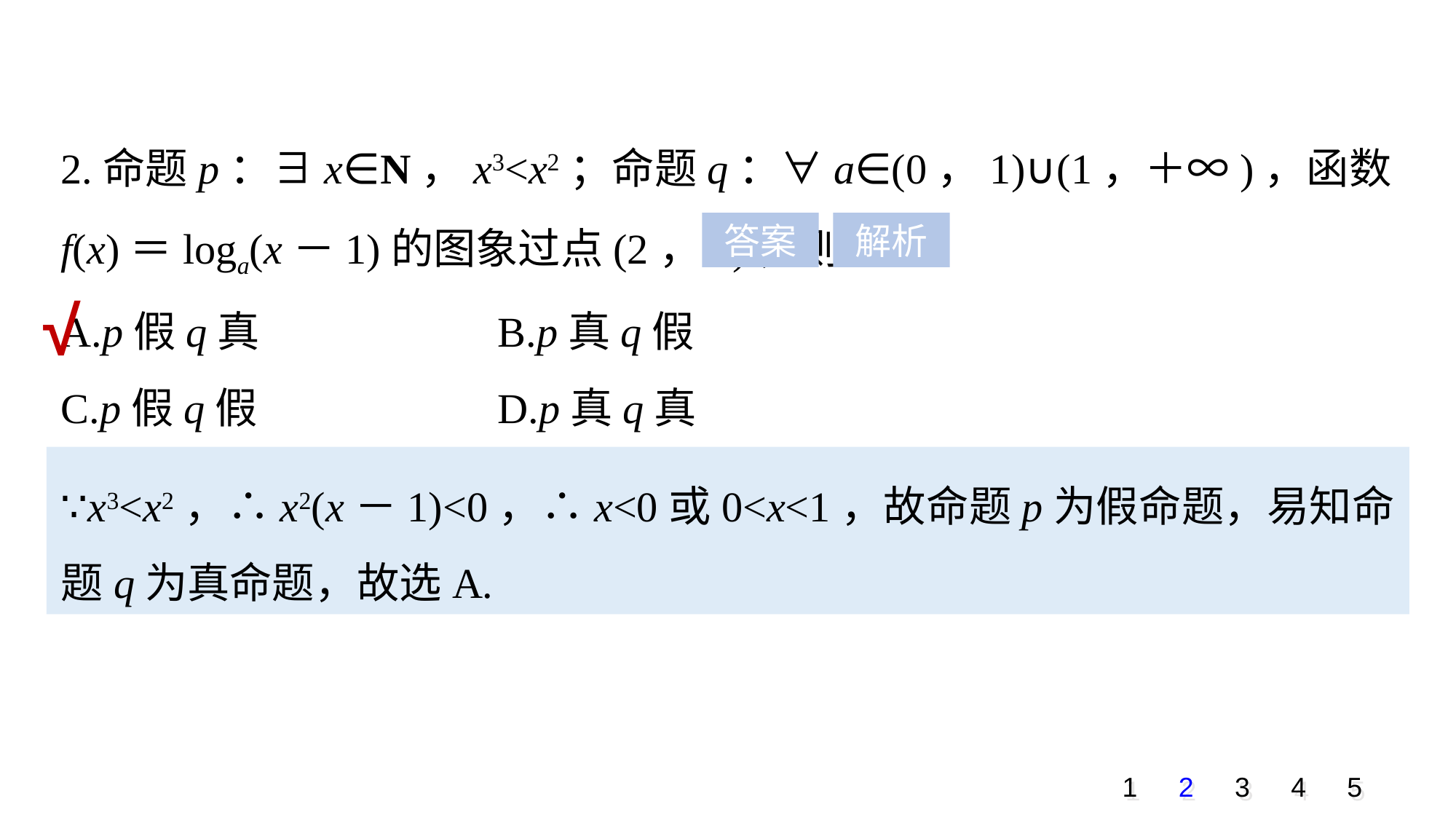

2.命题p：∃x∈N，x3<x2；命题q：∀a∈(0，1)∪(1，＋∞)，函数f(x)＝loga(x－1)的图象过点(2，0)，则
A.p假q真  			B.p真q假
C.p假q假  			D.p真q真
答案
解析
√
∵x3<x2，∴x2(x－1)<0，∴x<0或0<x<1，故命题p为假命题，易知命题q为真命题，故选A.
1
2
3
4
5